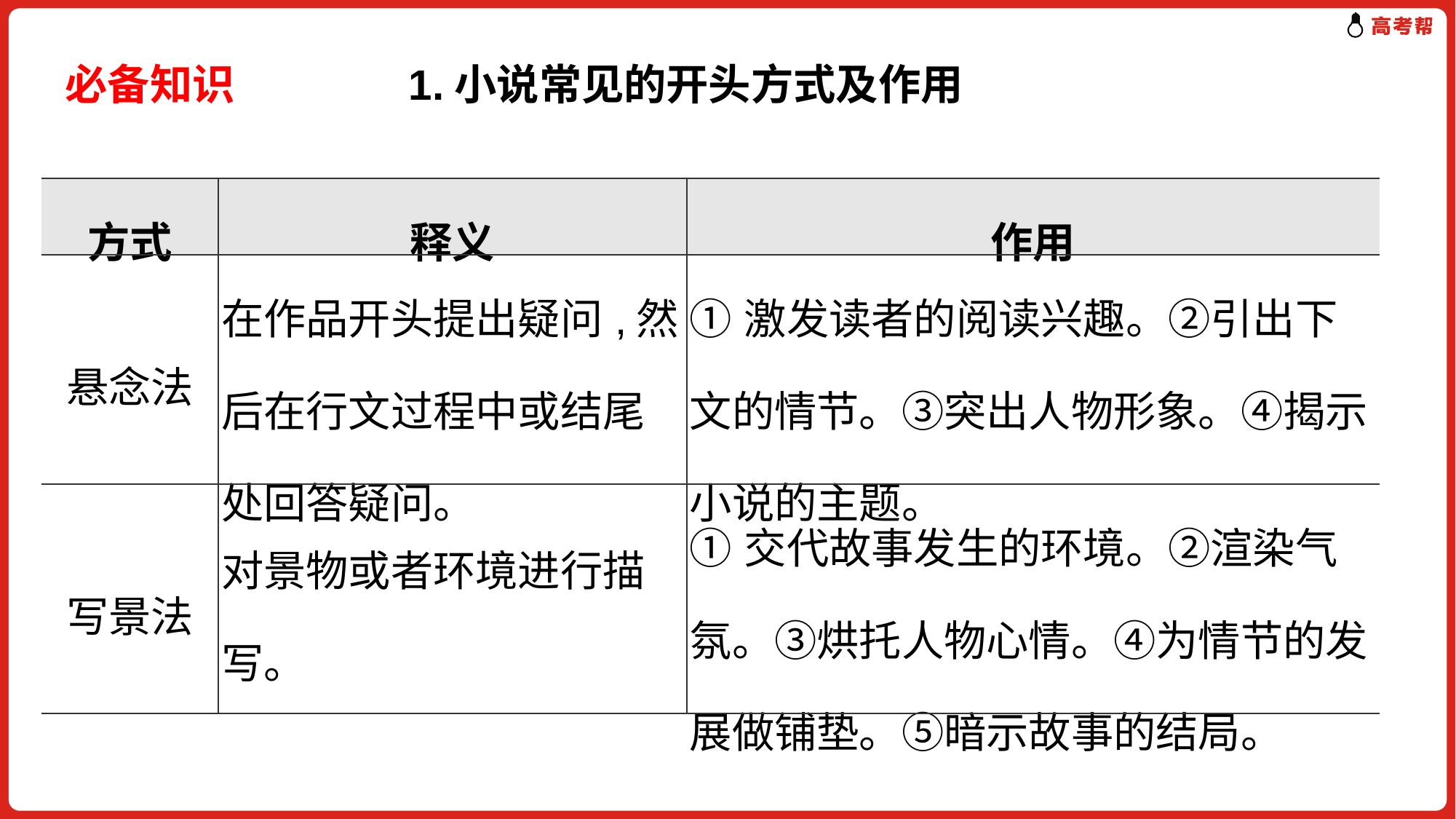

必备知识                 1.小说常见的开头方式及作用
| 方式 | 释义 | 作用 |
| --- | --- | --- |
| 悬念法 | 在作品开头提出疑问,然后在行文过程中或结尾处回答疑问。 | ①激发读者的阅读兴趣。②引出下文的情节。③突出人物形象。④揭示小说的主题。 |
| 写景法 | 对景物或者环境进行描写。 | ①交代故事发生的环境。②渲染气氛。③烘托人物心情。④为情节的发展做铺垫。⑤暗示故事的结局。 |